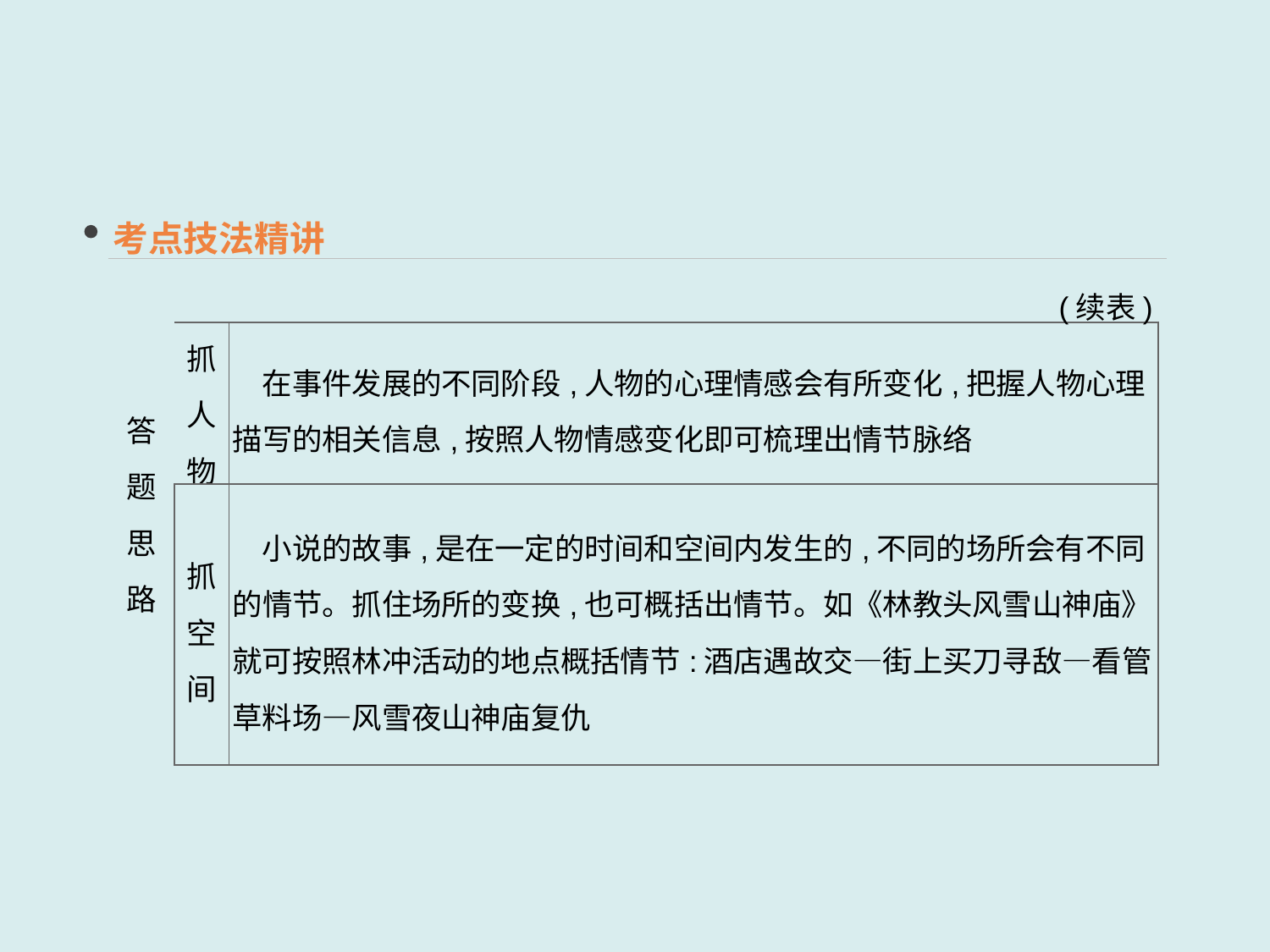

考点技法精讲

(续表)
| 答题 思路 | 抓人物 | 在事件发展的不同阶段,人物的心理情感会有所变化,把握人物心理描写的相关信息,按照人物情感变化即可梳理出情节脉络 |
| --- | --- | --- |
|  | 抓空间 | 小说的故事,是在一定的时间和空间内发生的,不同的场所会有不同的情节。抓住场所的变换,也可概括出情节。如《林教头风雪山神庙》就可按照林冲活动的地点概括情节:酒店遇故交—街上买刀寻敌—看管草料场—风雪夜山神庙复仇 |